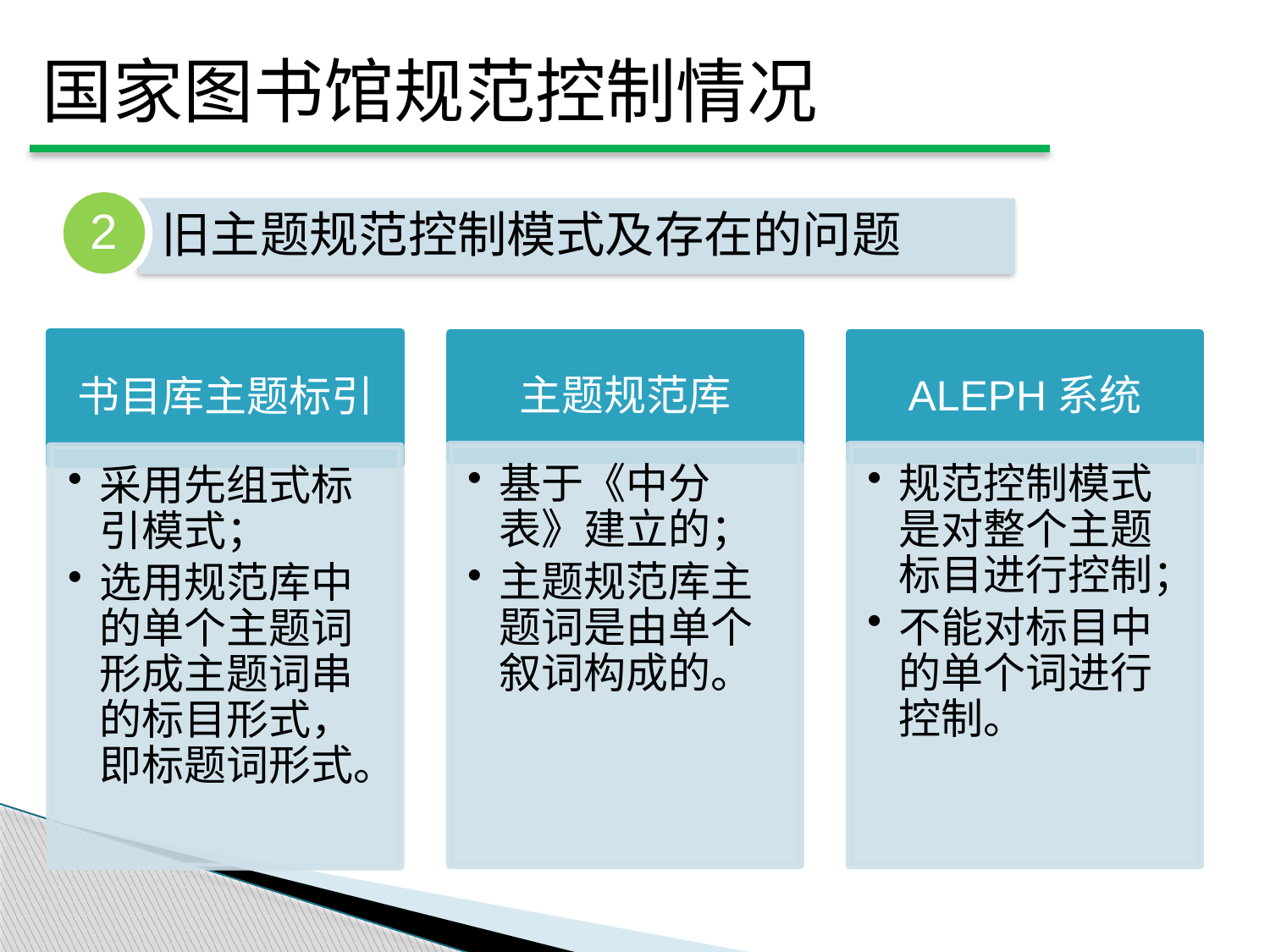

国家图书馆规范控制情况
2
旧主题规范控制模式及存在的问题
书目库主题标引
采用先组式标引模式；
选用规范库中的单个主题词形成主题词串的标目形式，即标题词形式。
主题规范库
基于《中分表》建立的；
主题规范库主题词是由单个叙词构成的。
ALEPH系统
规范控制模式是对整个主题标目进行控制；
不能对标目中的单个词进行控制。